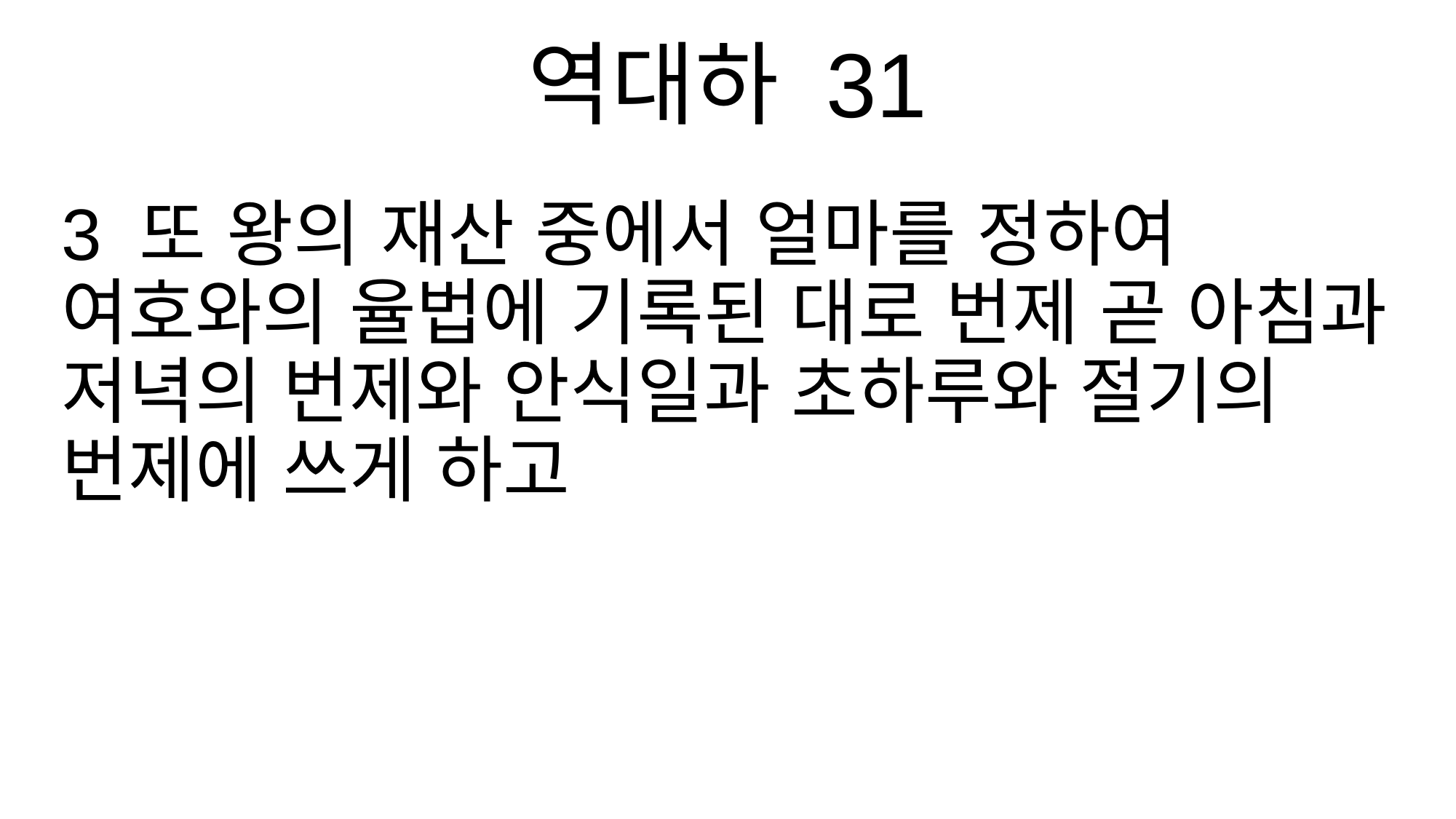

역대하 31
3 또 왕의 재산 중에서 얼마를 정하여 여호와의 율법에 기록된 대로 번제 곧 아침과 저녁의 번제와 안식일과 초하루와 절기의 번제에 쓰게 하고